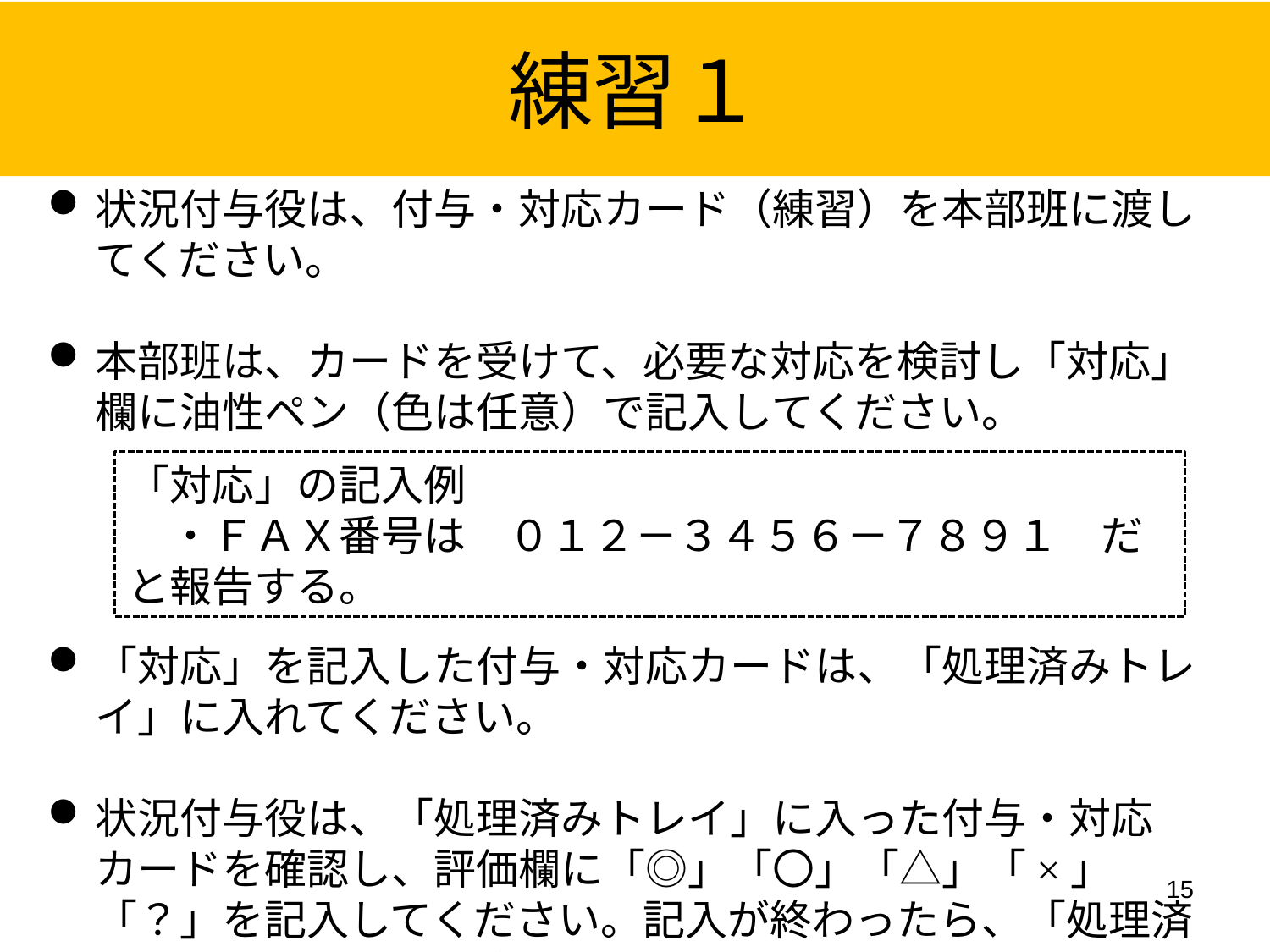

練習１
状況付与役は、付与・対応カード（練習）を本部班に渡してください。

本部班は、カードを受けて、必要な対応を検討し「対応」欄に油性ペン（色は任意）で記入してください。

「対応」を記入した付与・対応カードは、「処理済みトレイ」に入れてください。

状況付与役は、「処理済みトレイ」に入った付与・対応カードを確認し、評価欄に「◎」「〇」「△」「×」「？」を記入してください。記入が終わったら、「処理済みトレイ」に戻してください。
「対応」の記入例
　・ＦＡＸ番号は　０１２－３４５６－７８９１　だと報告する。
15